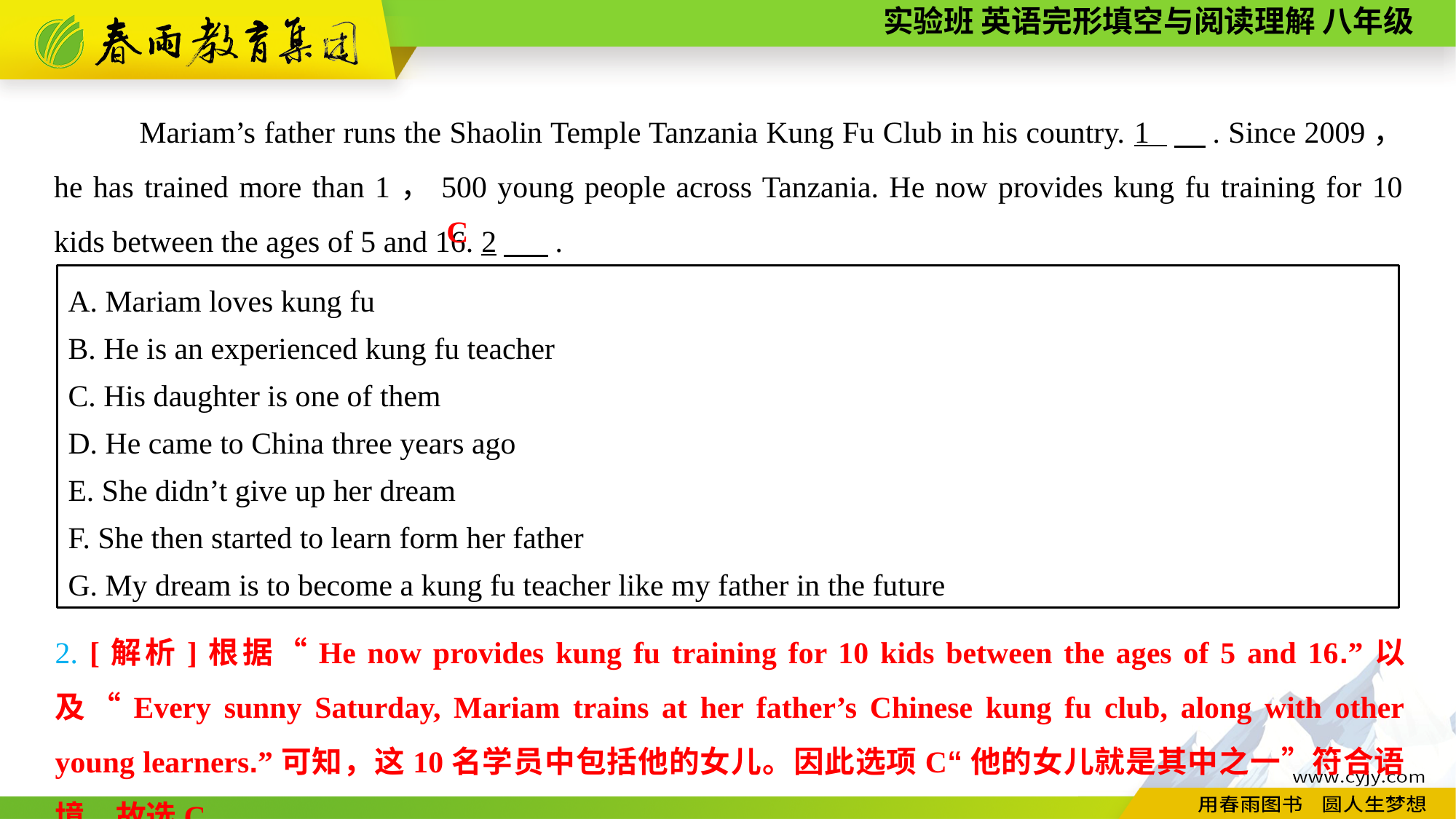

Mariam’s father runs the Shaolin Temple Tanzania Kung Fu Club in his country. 1  　. Since 2009， he has trained more than 1，500 young people across Tanzania. He now provides kung fu training for 10 kids between the ages of 5 and 16. 2　  .
C
A. Mariam loves kung fu
B. He is an experienced kung fu teacher
C. His daughter is one of them
D. He came to China three years ago
E. She didn’t give up her dream
F. She then started to learn form her father
G. My dream is to become a kung fu teacher like my father in the future
2. [解析]根据“He now provides kung fu training for 10 kids between the ages of 5 and 16.”以及“Every sunny Saturday, Mariam trains at her father’s Chinese kung fu club, along with other young learners.”可知，这10名学员中包括他的女儿。因此选项C“他的女儿就是其中之一”符合语境。故选C。